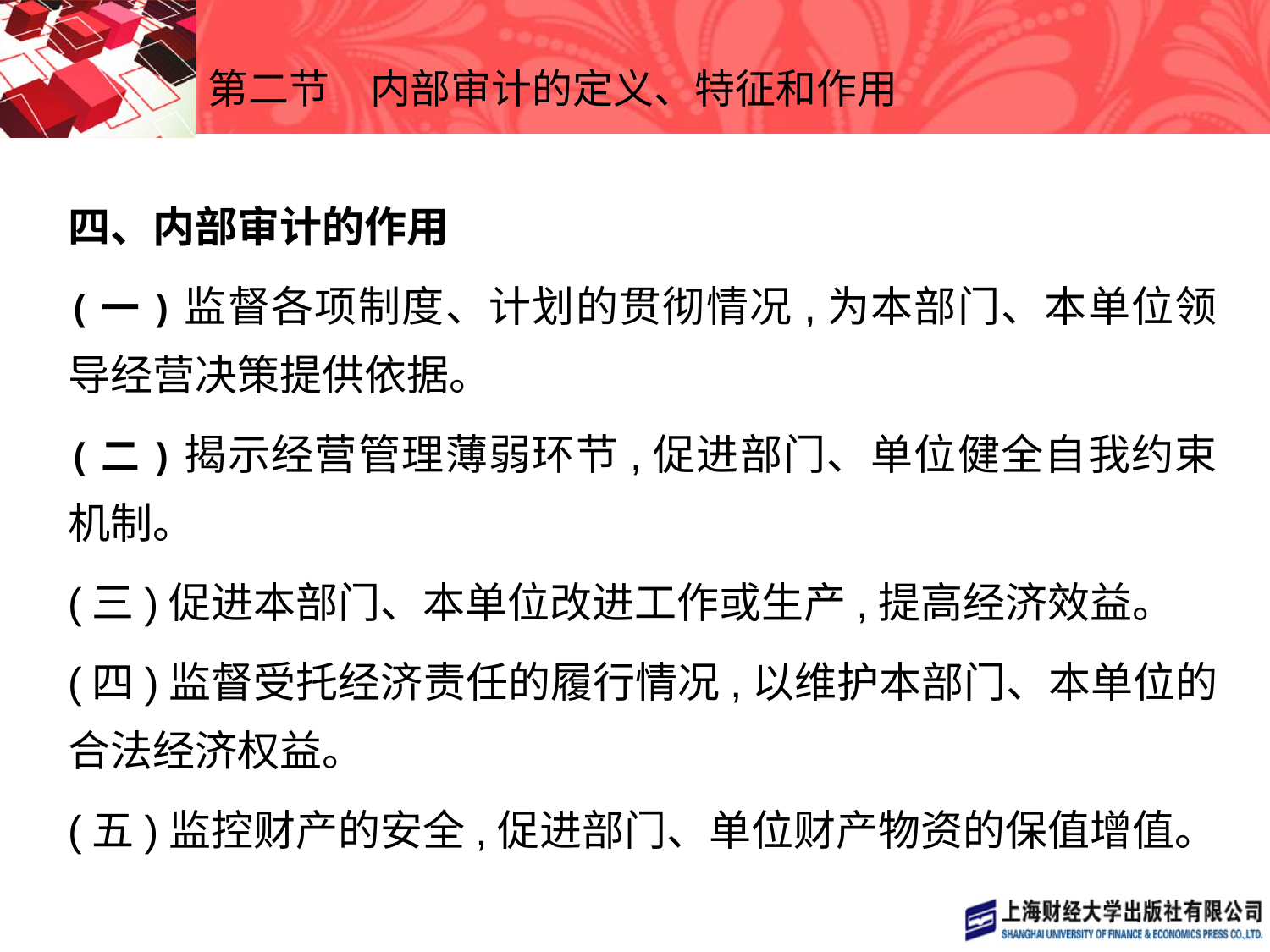

# 第二节　内部审计的定义、特征和作用
四、内部审计的作用
(一)监督各项制度、计划的贯彻情况,为本部门、本单位领导经营决策提供依据。
(二)揭示经营管理薄弱环节,促进部门、单位健全自我约束机制。
(三)促进本部门、本单位改进工作或生产,提高经济效益。
(四)监督受托经济责任的履行情况,以维护本部门、本单位的合法经济权益。
(五)监控财产的安全,促进部门、单位财产物资的保值增值。